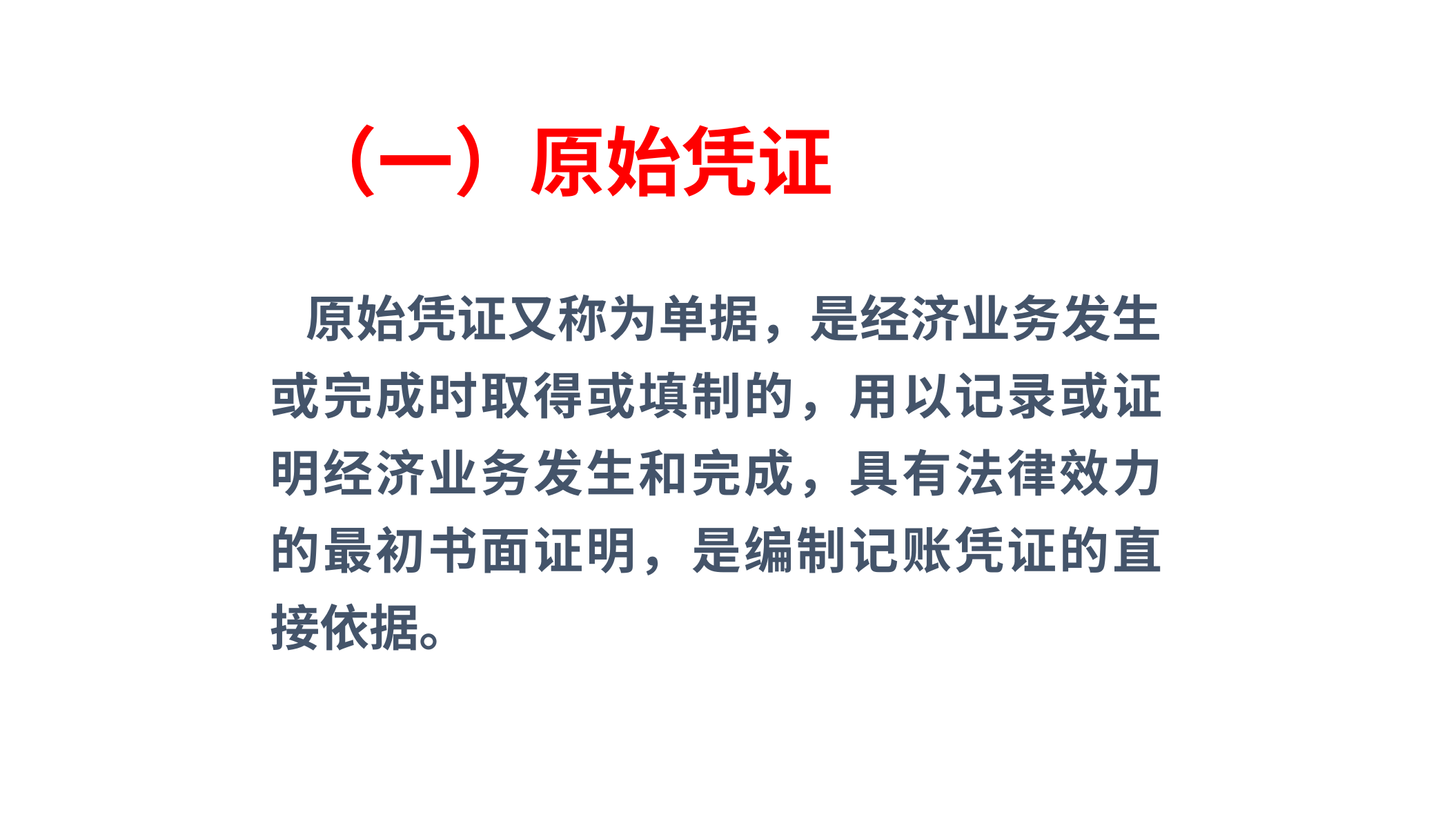

# （一）原始凭证
    原始凭证又称为单据，是经济业务发生或完成时取得或填制的，用以记录或证明经济业务发生和完成，具有法律效力的最初书面证明，是编制记账凭证的直接依据。